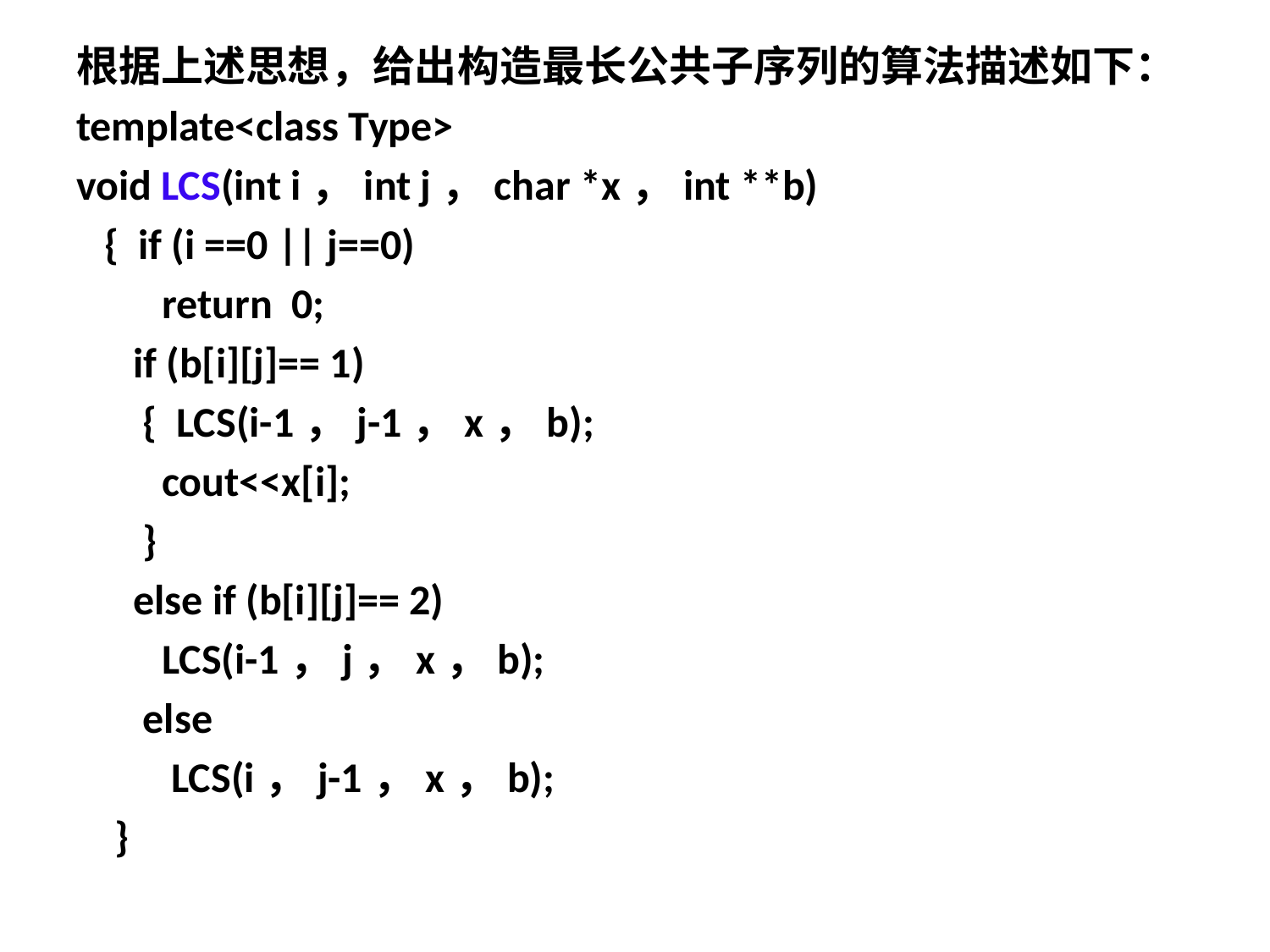

根据上述思想，给出构造最长公共子序列的算法描述如下：
template<class Type>
void LCS(int i，int j，char *x，int **b)
   {  if (i ==0 || j==0)
         return  0;
      if (b[i][j]== 1)
       {  LCS(i-1，j-1，x，b);
         cout<<x[i];
       }
      else if (b[i][j]== 2)
         LCS(i-1，j，x，b);
       else
          LCS(i，j-1，x，b);
    }